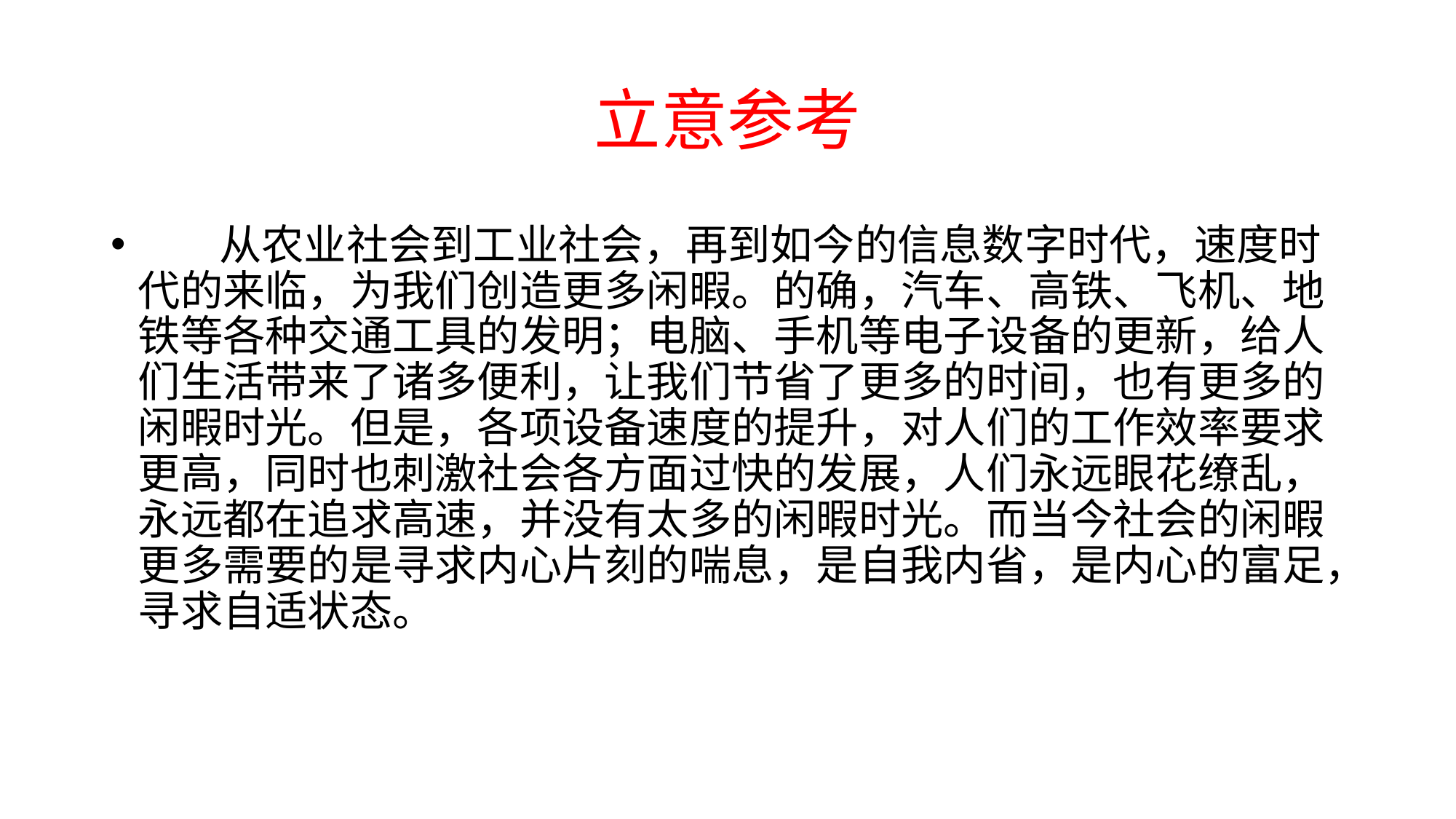

# 立意参考
      从农业社会到工业社会，再到如今的信息数字时代，速度时代的来临，为我们创造更多闲暇。的确，汽车、高铁、飞机、地铁等各种交通工具的发明；电脑、手机等电子设备的更新，给人们生活带来了诸多便利，让我们节省了更多的时间，也有更多的闲暇时光。但是，各项设备速度的提升，对人们的工作效率要求更高，同时也刺激社会各方面过快的发展，人们永远眼花缭乱，永远都在追求高速，并没有太多的闲暇时光。而当今社会的闲暇更多需要的是寻求内心片刻的喘息，是自我内省，是内心的富足，寻求自适状态。